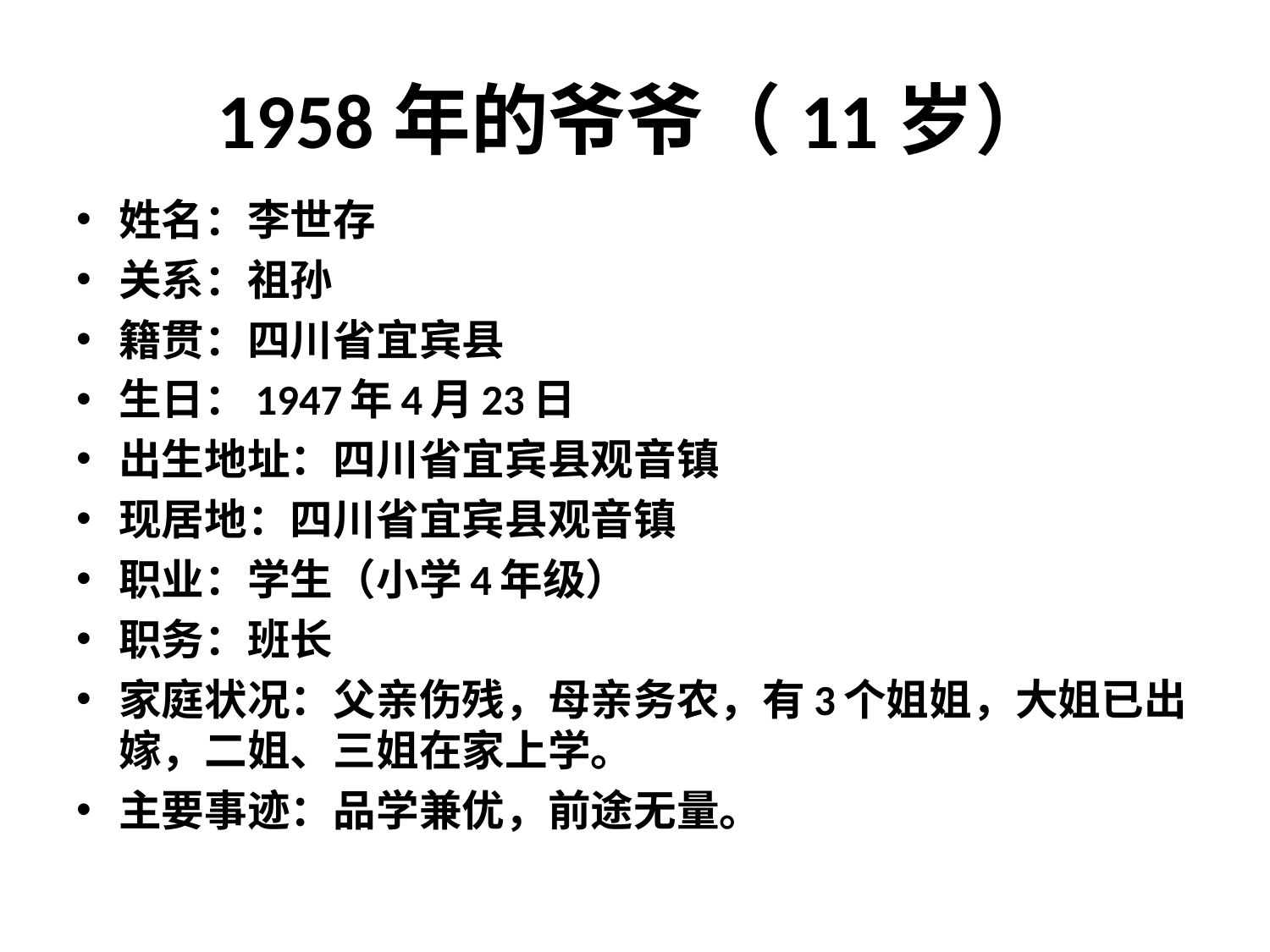

# 1958年的爷爷（11岁）
姓名：李世存
关系：祖孙
籍贯：四川省宜宾县
生日：1947年4月23日
出生地址：四川省宜宾县观音镇
现居地：四川省宜宾县观音镇
职业：学生（小学4年级）
职务：班长
家庭状况：父亲伤残，母亲务农，有3个姐姐，大姐已出嫁，二姐、三姐在家上学。
主要事迹：品学兼优，前途无量。